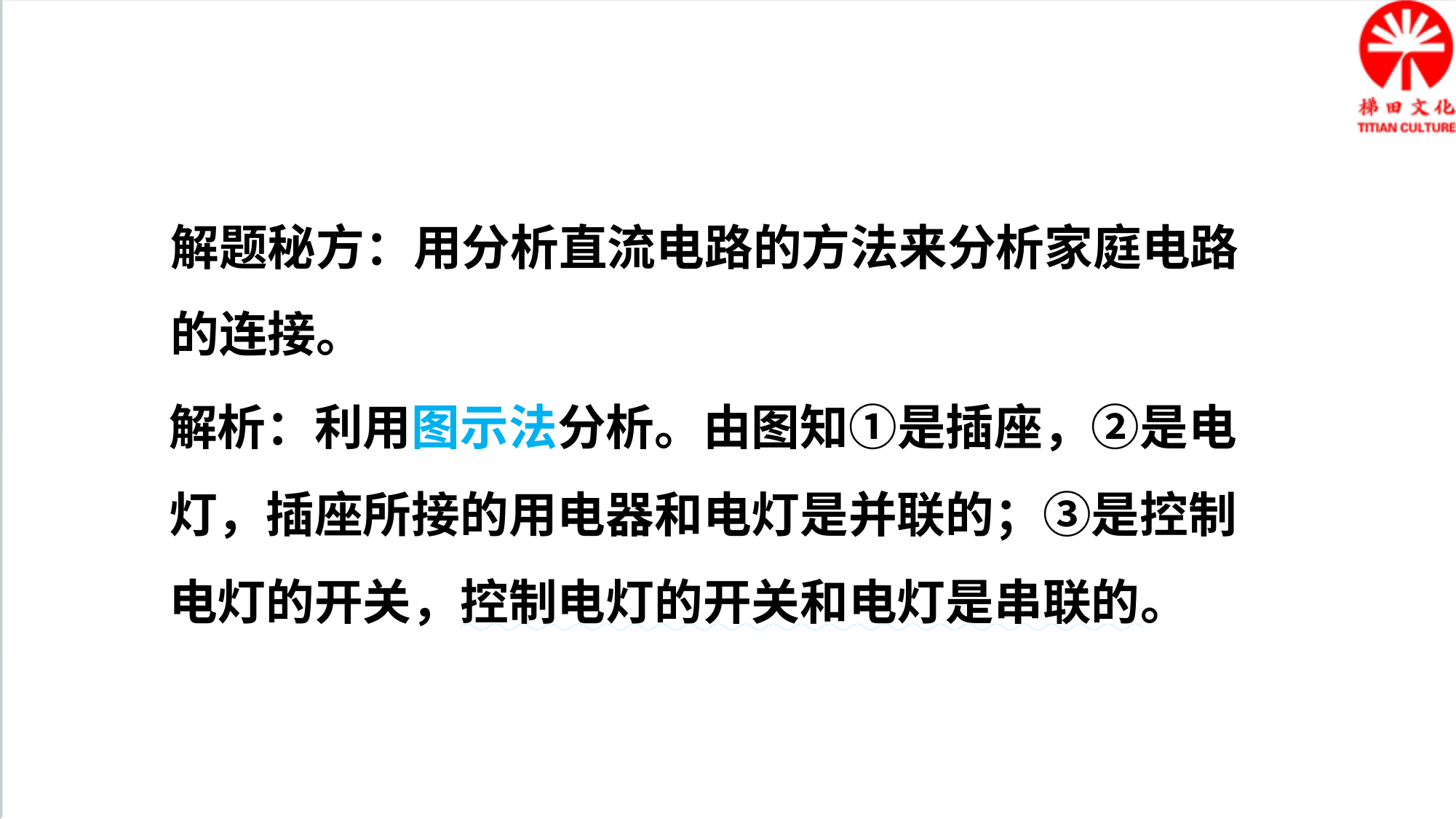

解题秘方：用分析直流电路的方法来分析家庭电路的连接。
解析：利用图示法分析。由图知①是插座，②是电灯，插座所接的用电器和电灯是并联的；③是控制电灯的开关，控制电灯的开关和电灯是串联的。